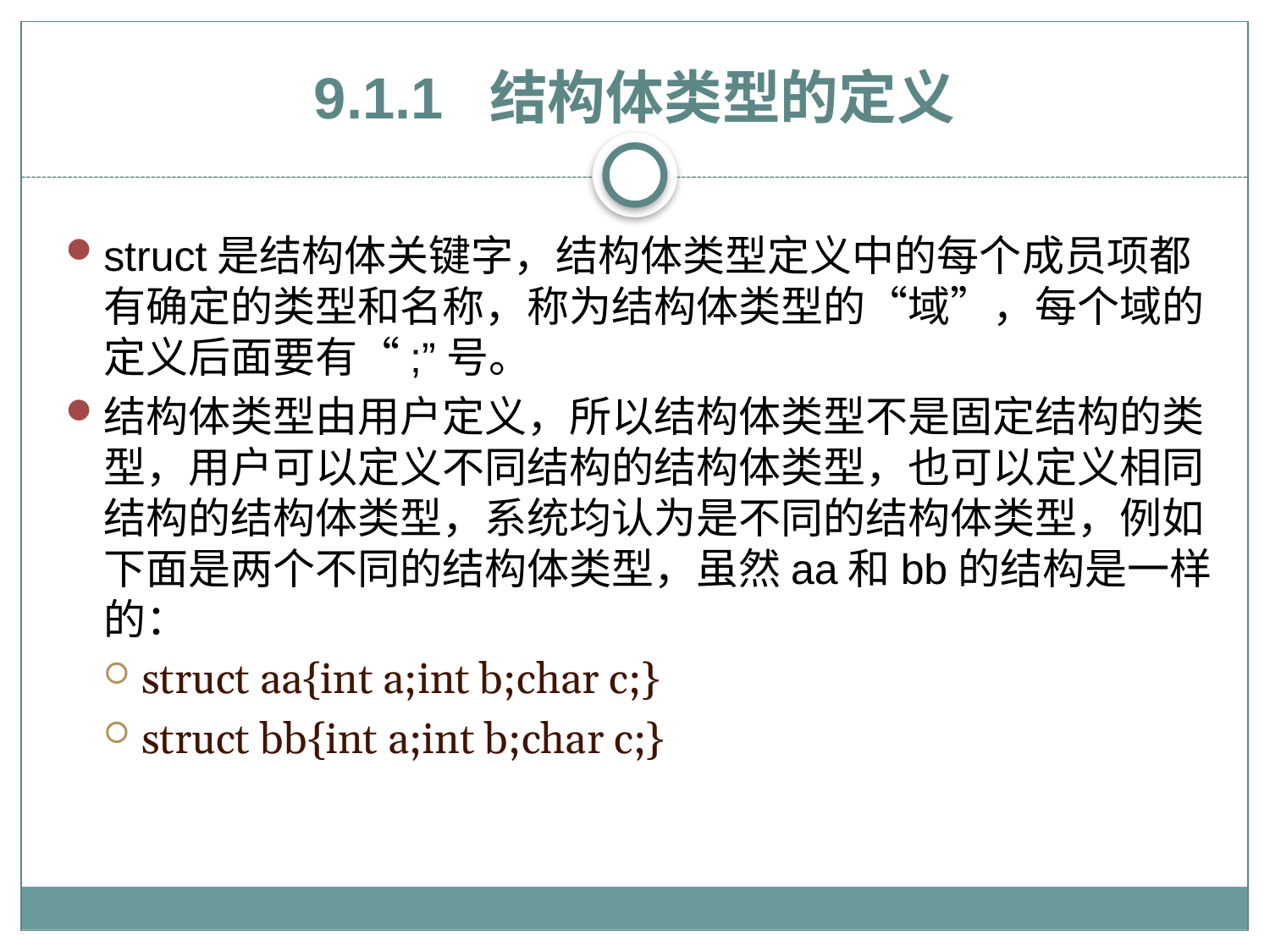

# 9.1.1  结构体类型的定义
struct是结构体关键字，结构体类型定义中的每个成员项都有确定的类型和名称，称为结构体类型的“域”，每个域的定义后面要有“;”号。
结构体类型由用户定义，所以结构体类型不是固定结构的类型，用户可以定义不同结构的结构体类型，也可以定义相同结构的结构体类型，系统均认为是不同的结构体类型，例如下面是两个不同的结构体类型，虽然aa和bb的结构是一样的：
struct aa{int a;int b;char c;}
struct bb{int a;int b;char c;}